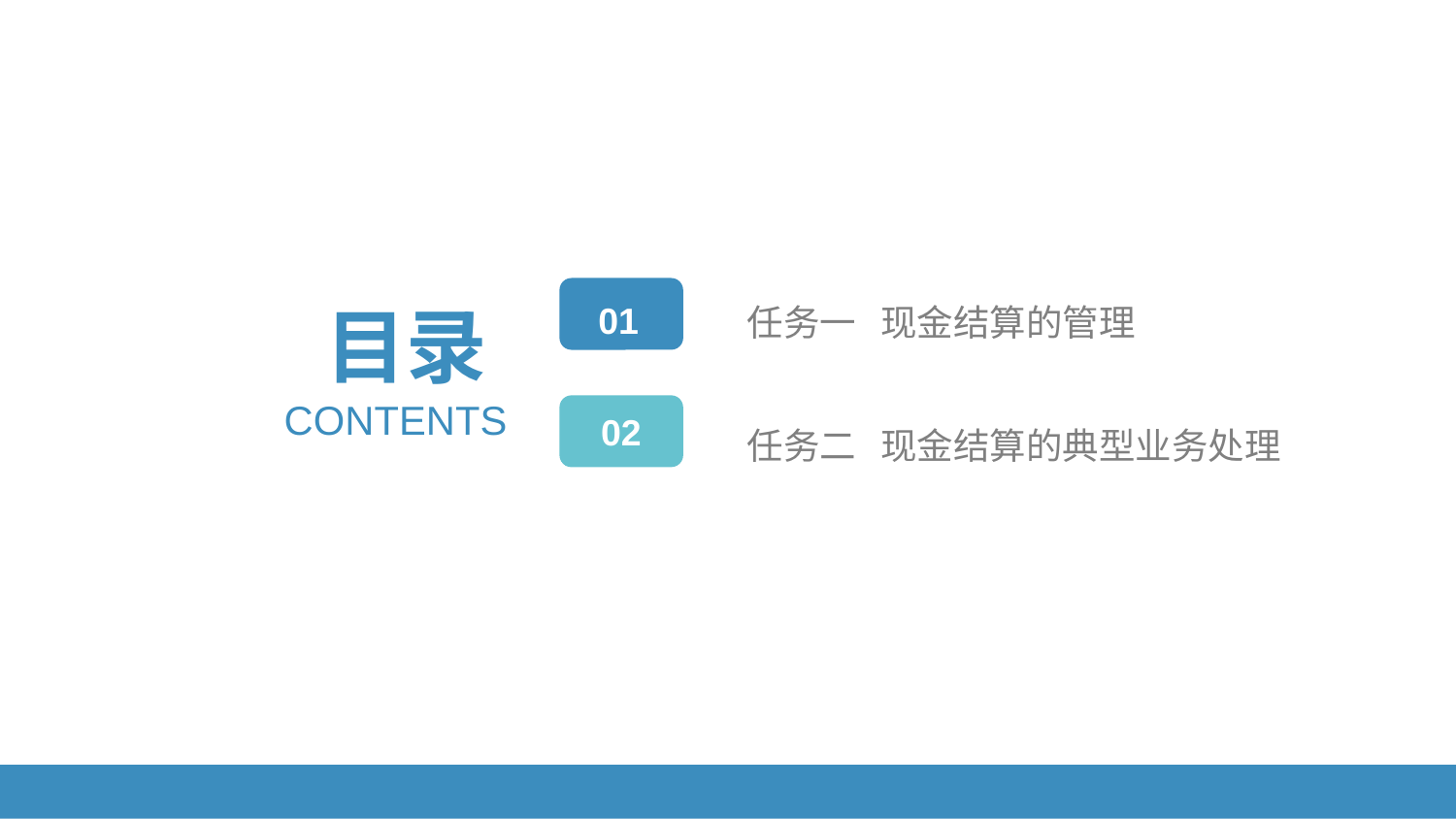

任务一   现金结算的管理

01
目录
02
CONTENTS

任务二   现金结算的典型业务处理
06